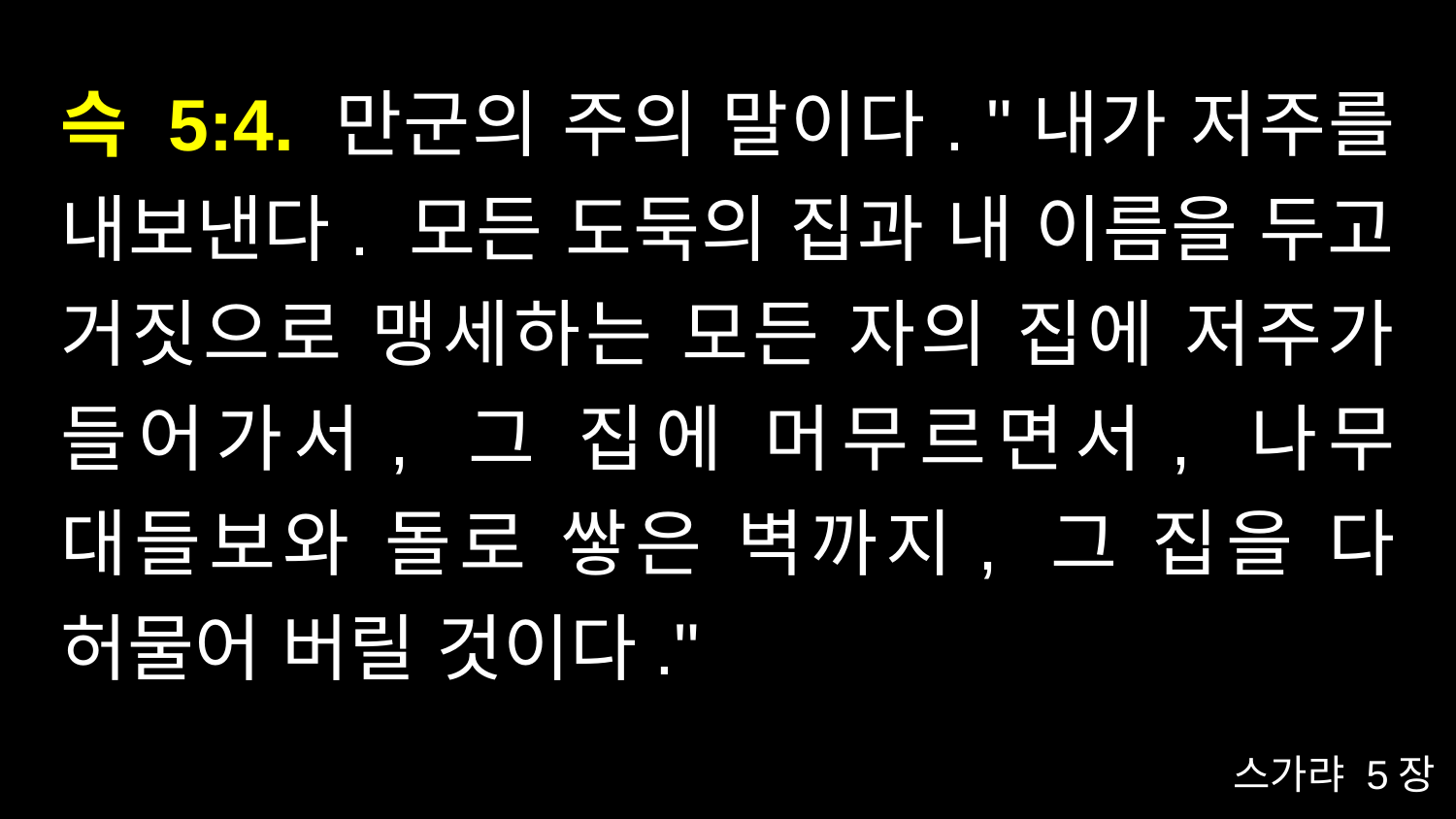

# 슥 5:4. 만군의 주의 말이다. "내가 저주를 내보낸다. 모든 도둑의 집과 내 이름을 두고 거짓으로 맹세하는 모든 자의 집에 저주가 들어가서, 그 집에 머무르면서, 나무 대들보와 돌로 쌓은 벽까지, 그 집을 다 허물어 버릴 것이다."
스가랴 5장